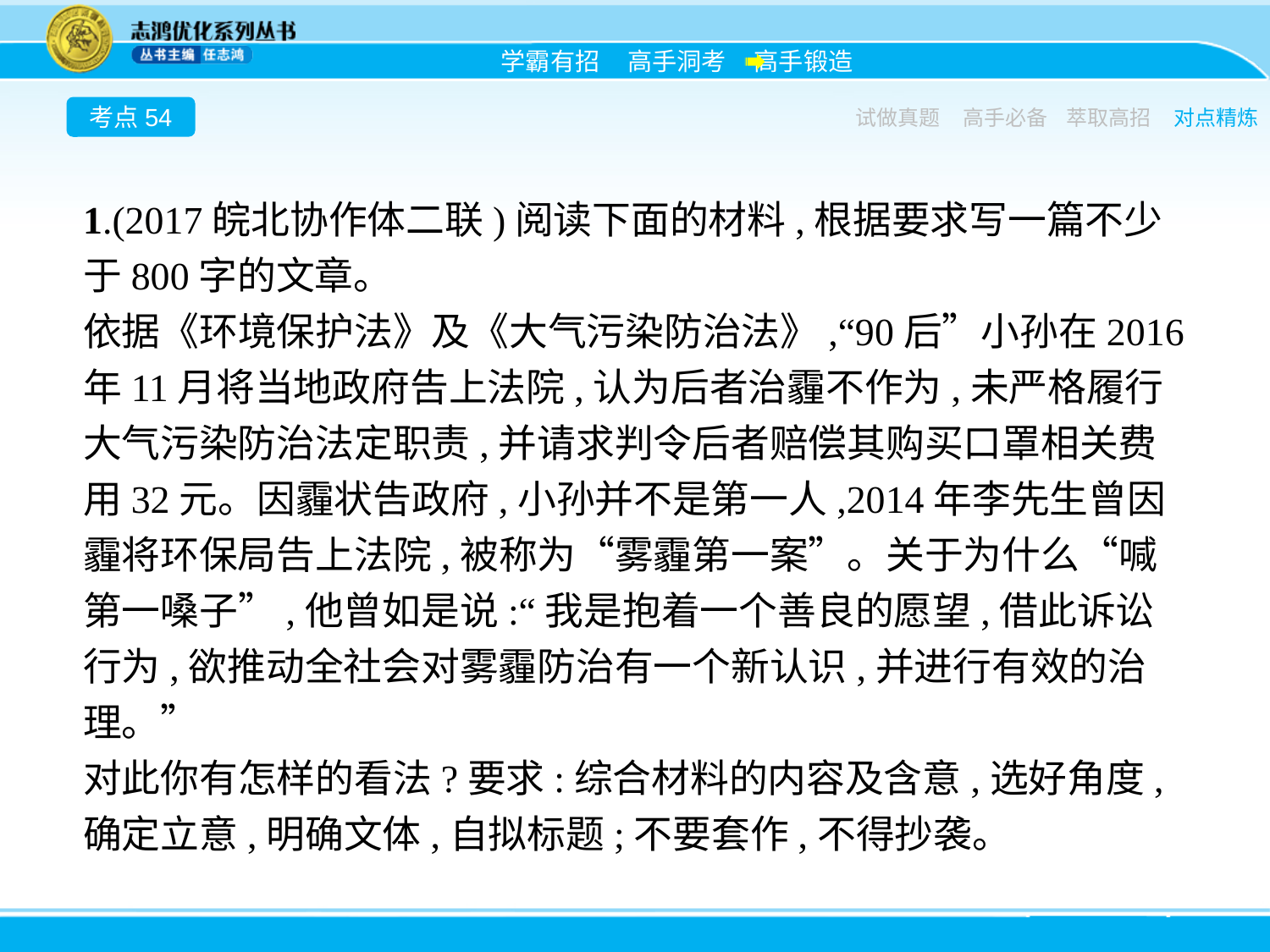

考点54
试做真题
高手必备
萃取高招
对点精炼
1.(2017皖北协作体二联)阅读下面的材料,根据要求写一篇不少于800字的文章。
依据《环境保护法》及《大气污染防治法》,“90后”小孙在2016年11月将当地政府告上法院,认为后者治霾不作为,未严格履行大气污染防治法定职责,并请求判令后者赔偿其购买口罩相关费用32元。因霾状告政府,小孙并不是第一人,2014年李先生曾因霾将环保局告上法院,被称为“雾霾第一案”。关于为什么“喊第一嗓子”,他曾如是说:“我是抱着一个善良的愿望,借此诉讼行为,欲推动全社会对雾霾防治有一个新认识,并进行有效的治理。”
对此你有怎样的看法?要求:综合材料的内容及含意,选好角度,确定立意,明确文体,自拟标题;不要套作,不得抄袭。